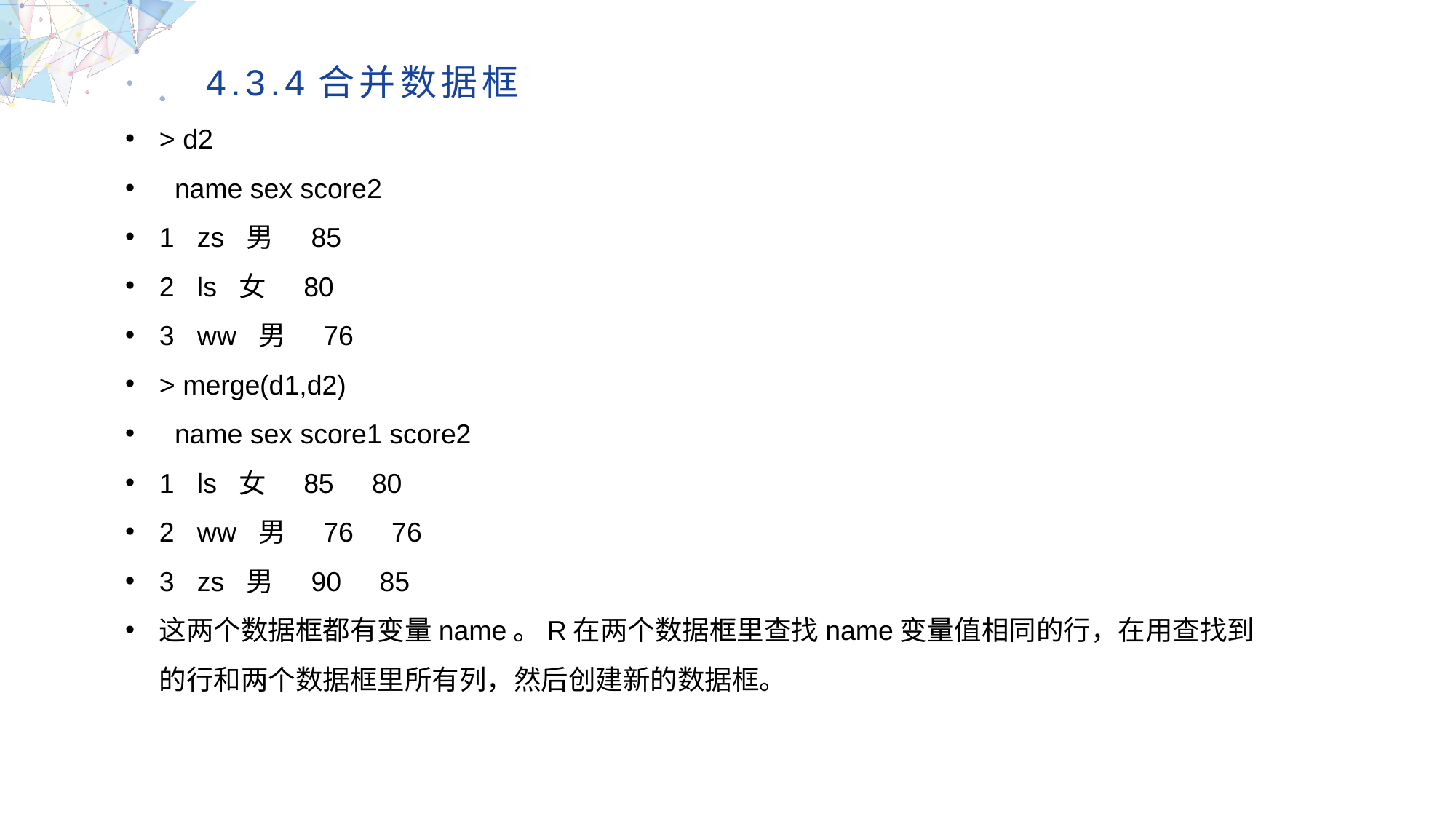

4.3.4合并数据框
> d2
  name sex score2
1   zs  男     85
2   ls  女     80
3   ww  男     76
> merge(d1,d2)
  name sex score1 score2
1   ls  女     85     80
2   ww  男     76     76
3   zs  男     90     85
这两个数据框都有变量name。R在两个数据框里查找name变量值相同的行，在用查找到的行和两个数据框里所有列，然后创建新的数据框。

MULTIPURPOSE PRESENTATION TEMPLATE | UNIQUE DESIGN
Welcome Message
Please replace text, click add relevant headline, modify the text content, also can copy your content to this directly. Please replace text, click add relevant headline, modify the text content, also can copy your content to this directly.